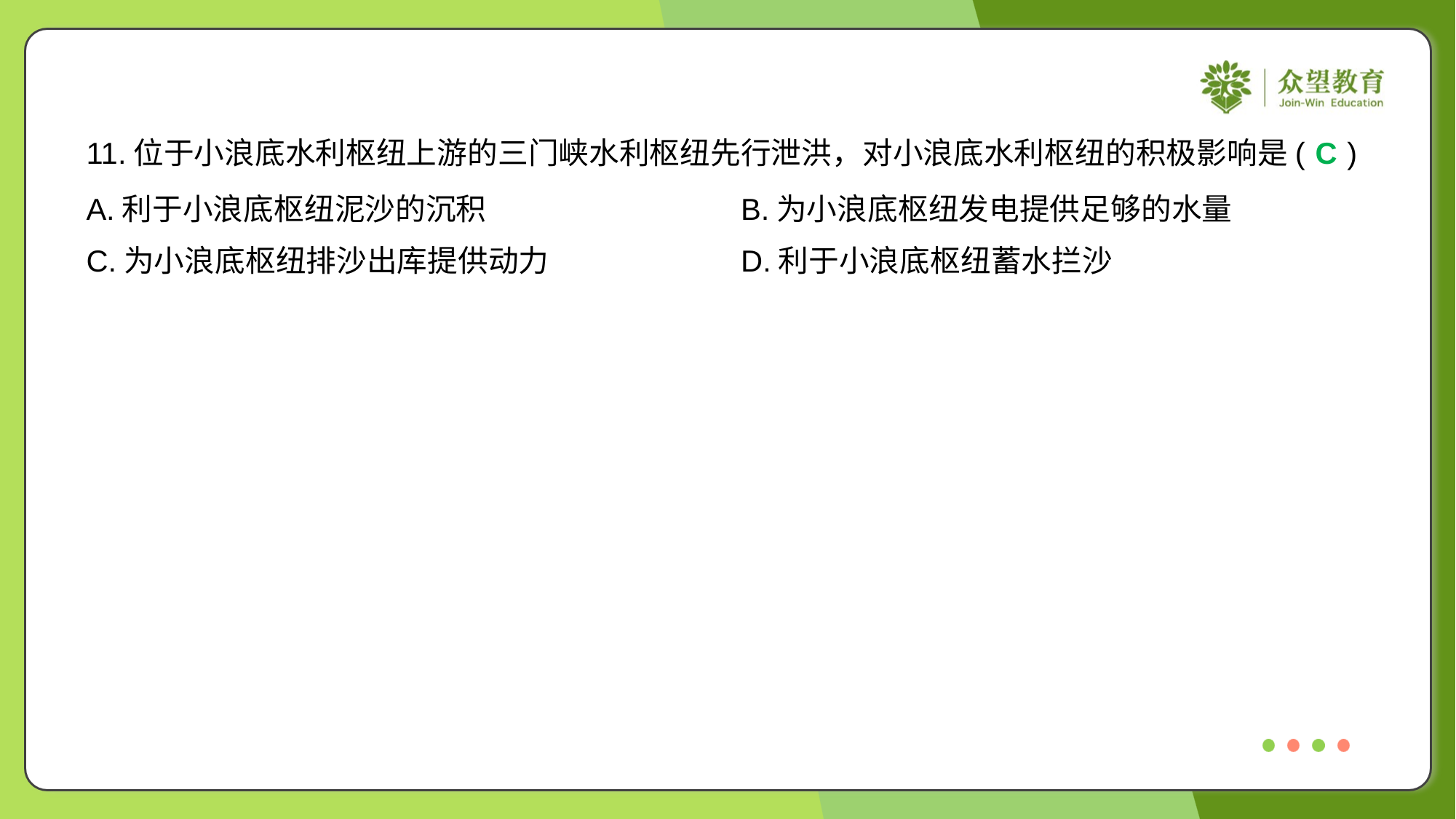

11.位于小浪底水利枢纽上游的三门峡水利枢纽先行泄洪，对小浪底水利枢纽的积极影响是(     )
C
A.利于小浪底枢纽泥沙的沉积	B.为小浪底枢纽发电提供足够的水量
C.为小浪底枢纽排沙出库提供动力	D.利于小浪底枢纽蓄水拦沙